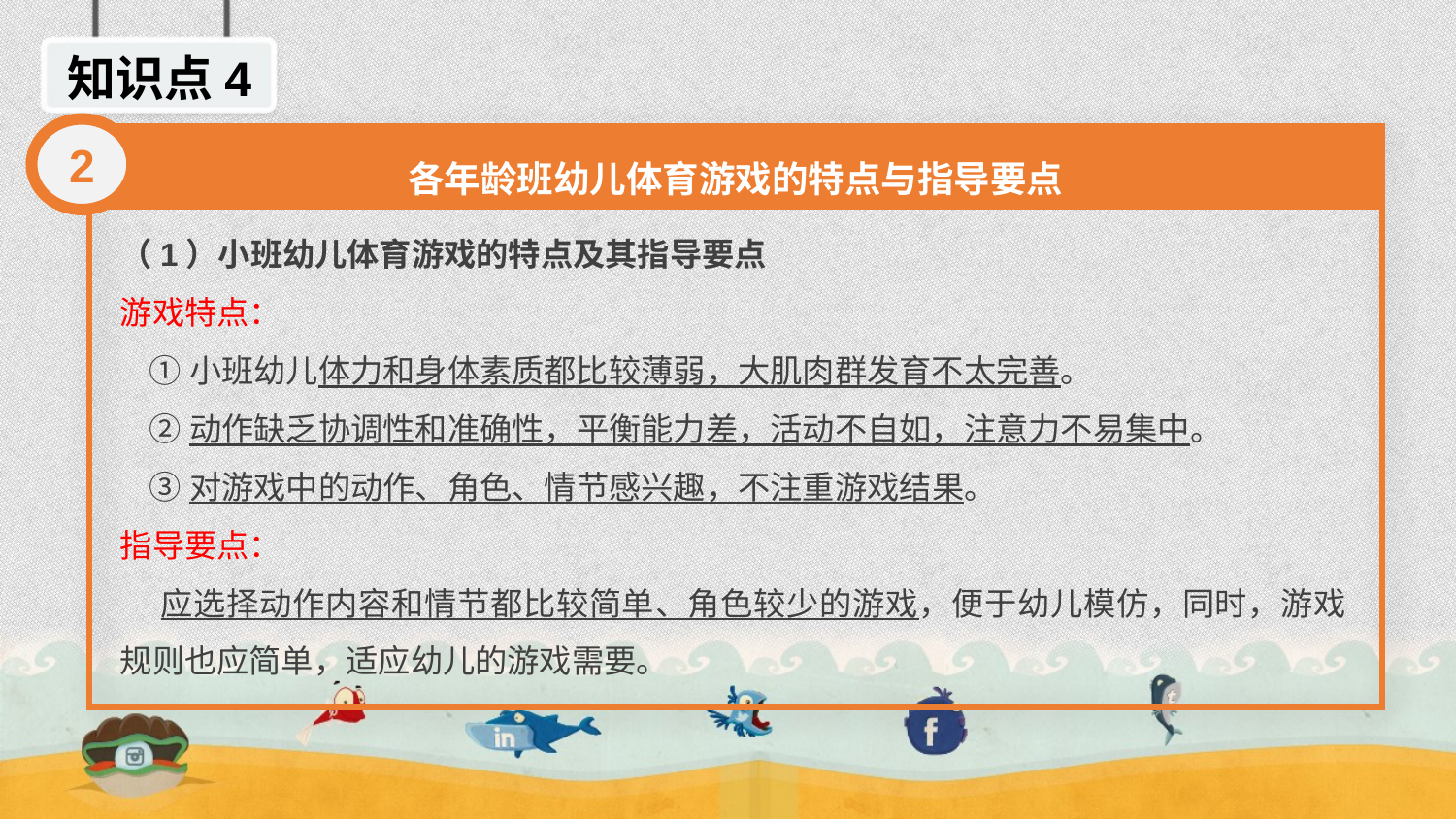

知识点4
2

各年龄班幼儿体育游戏的特点与指导要点
（1）小班幼儿体育游戏的特点及其指导要点
游戏特点：
    ①小班幼儿体力和身体素质都比较薄弱，大肌肉群发育不太完善。
    ②动作缺乏协调性和准确性，平衡能力差，活动不自如，注意力不易集中。
    ③对游戏中的动作、角色、情节感兴趣，不注重游戏结果。
指导要点：
    应选择动作内容和情节都比较简单、角色较少的游戏，便于幼儿模仿，同时，游戏规则也应简单，适应幼儿的游戏需要。